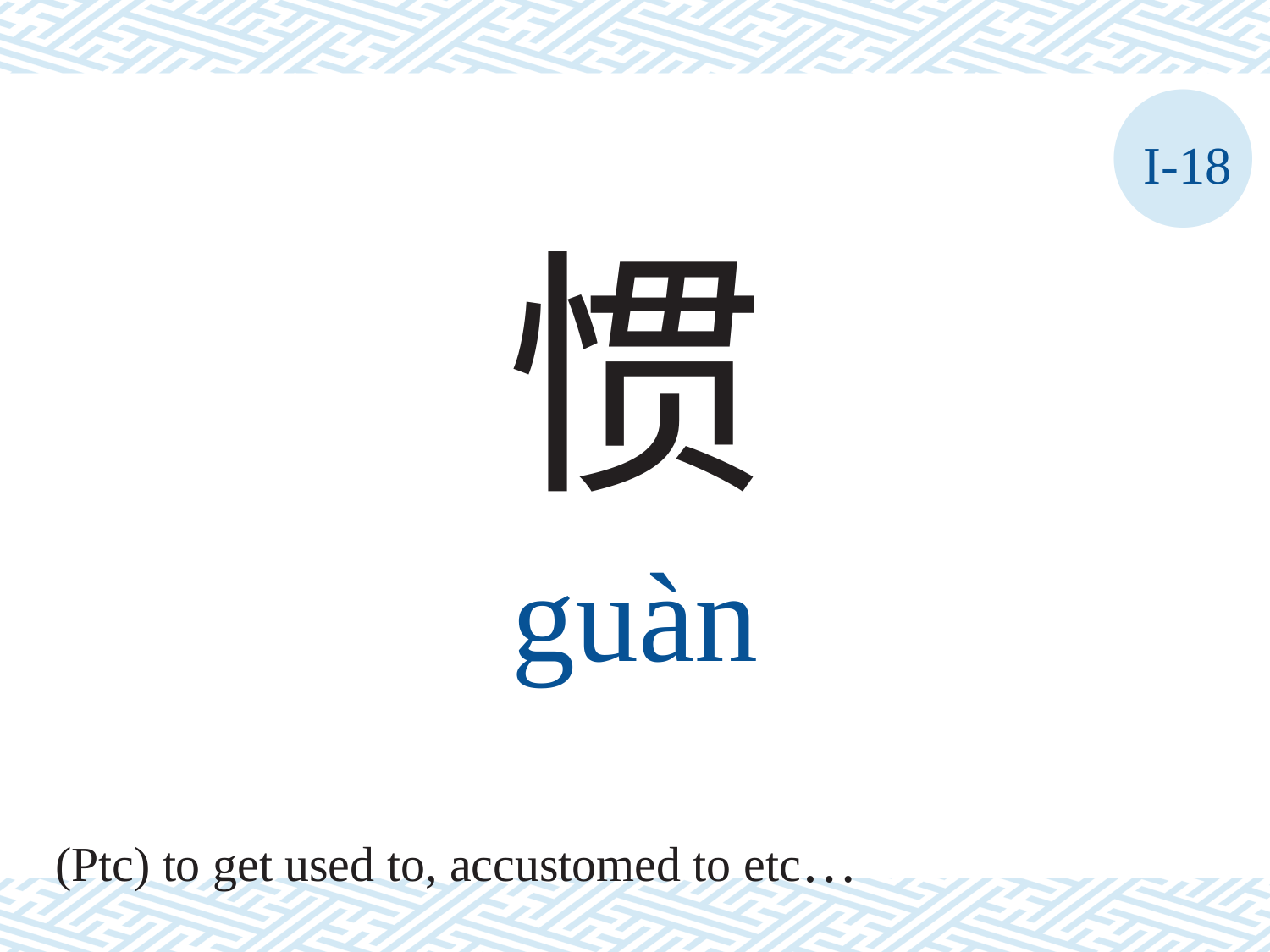

I-18
惯
guàn
(Ptc) to get used to, accustomed to etc…